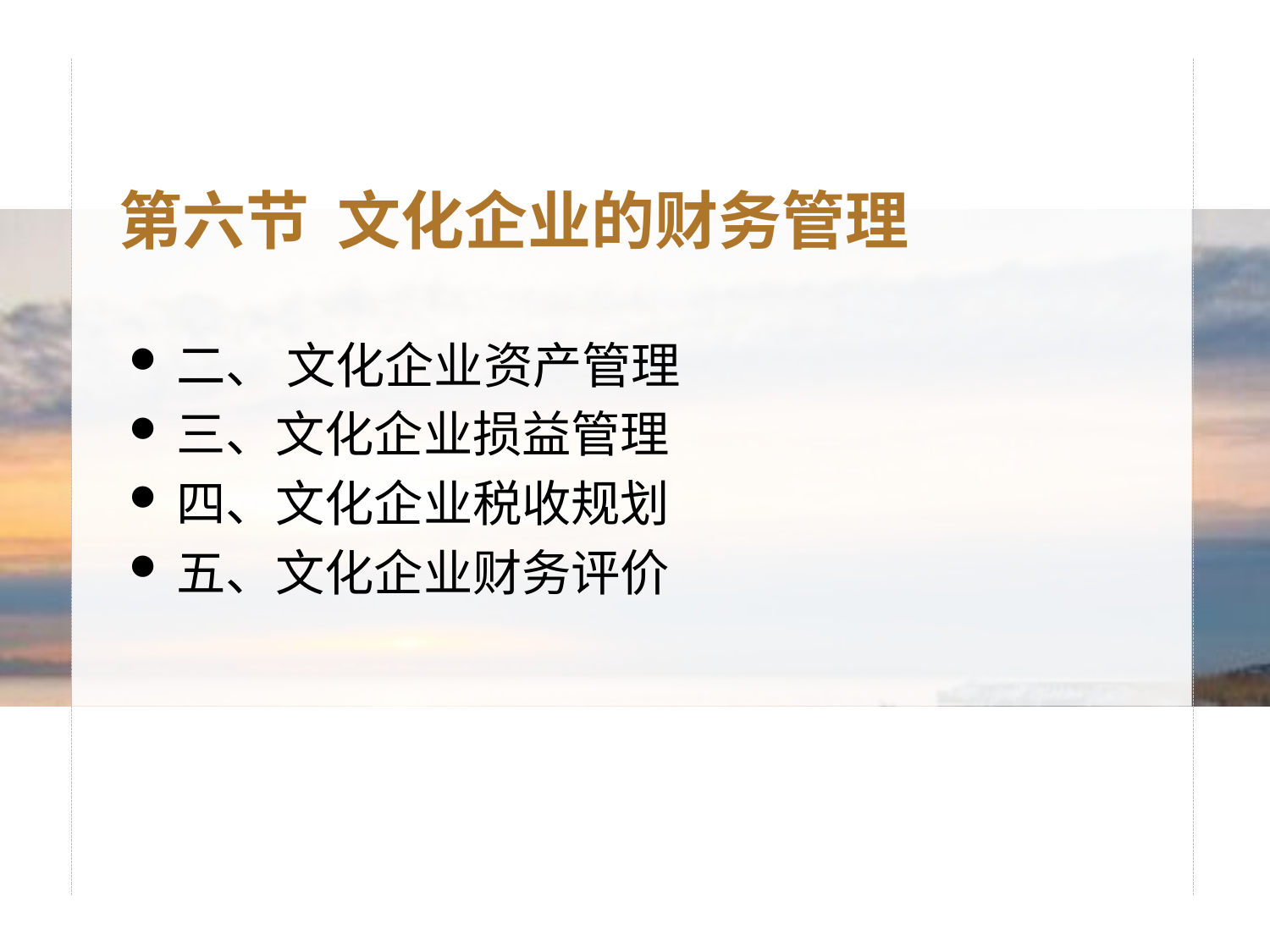

第六节  文化企业的财务管理
二、 文化企业资产管理
三、文化企业损益管理
四、文化企业税收规划
五、文化企业财务评价